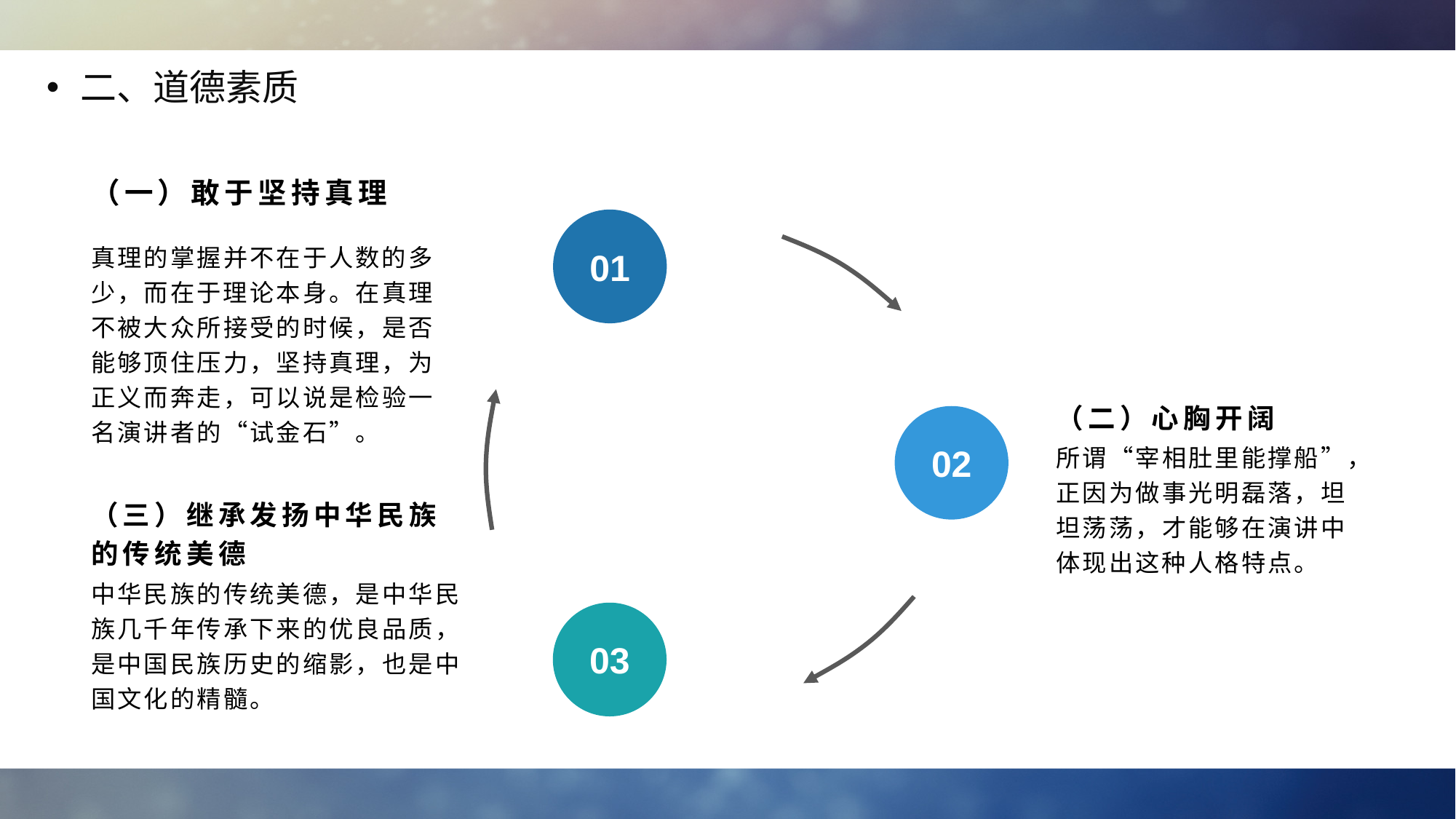

二、道德素质
（一）敢于坚持真理

01
真理的掌握并不在于人数的多少，而在于理论本身。在真理不被大众所接受的时候，是否能够顶住压力，坚持真理，为正义而奔走，可以说是检验一名演讲者的“试金石”。
（二）心胸开阔

02
所谓“宰相肚里能撑船”，正因为做事光明磊落，坦坦荡荡，才能够在演讲中体现出这种人格特点。
（三）继承发扬中华民族的传统美德

中华民族的传统美德，是中华民族几千年传承下来的优良品质，是中国民族历史的缩影，也是中国文化的精髓。
03